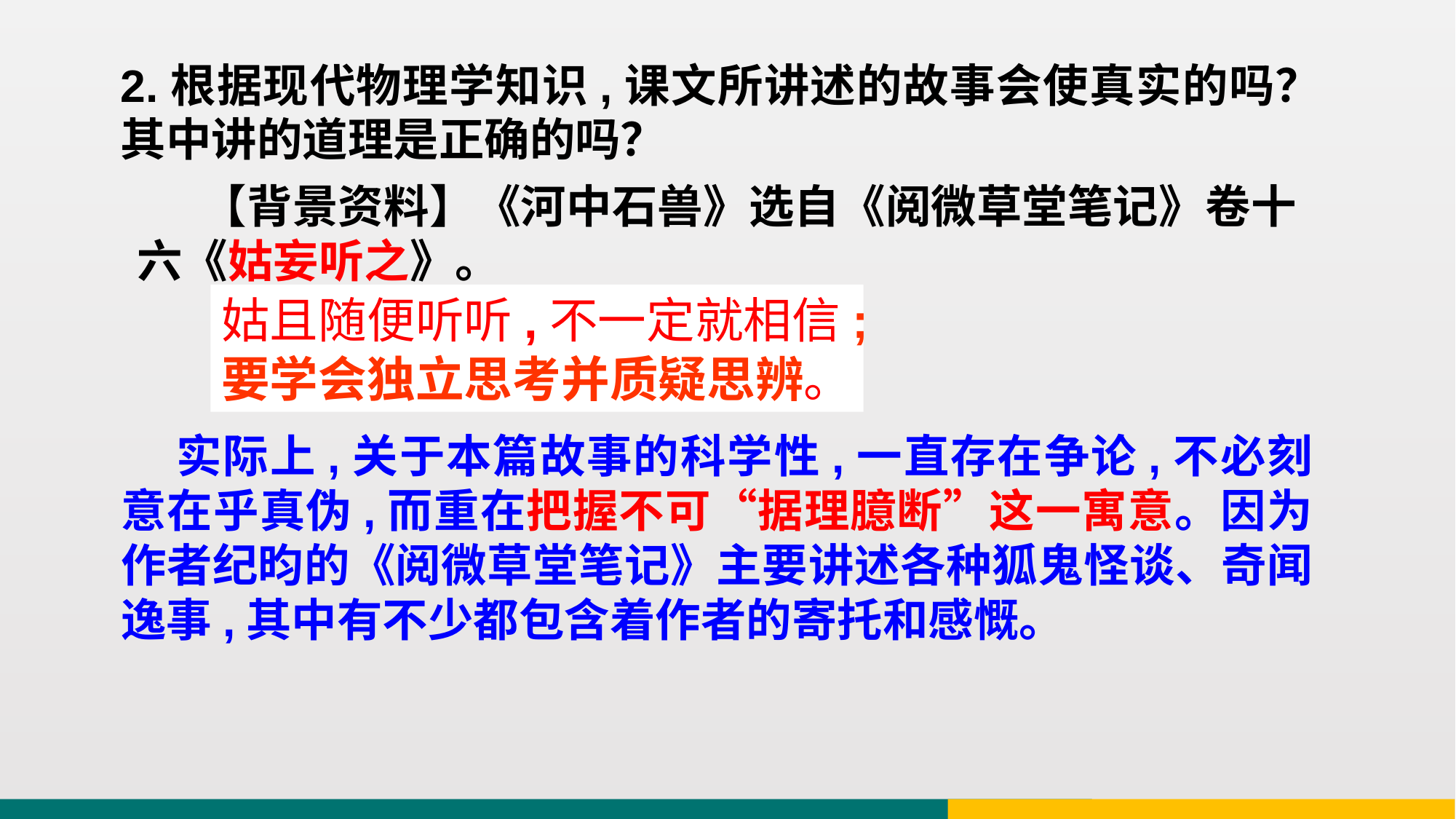

2.根据现代物理学知识,课文所讲述的故事会使真实的吗？其中讲的道理是正确的吗？
【背景资料】《河中石兽》选自《阅微草堂笔记》卷十六《姑妄听之》。
姑且随便听听,不一定就相信;要学会独立思考并质疑思辨。
    实际上,关于本篇故事的科学性,一直存在争论,不必刻意在乎真伪,而重在把握不可“据理臆断”这一寓意。因为作者纪昀的《阅微草堂笔记》主要讲述各种狐鬼怪谈、奇闻逸事,其中有不少都包含着作者的寄托和感慨。